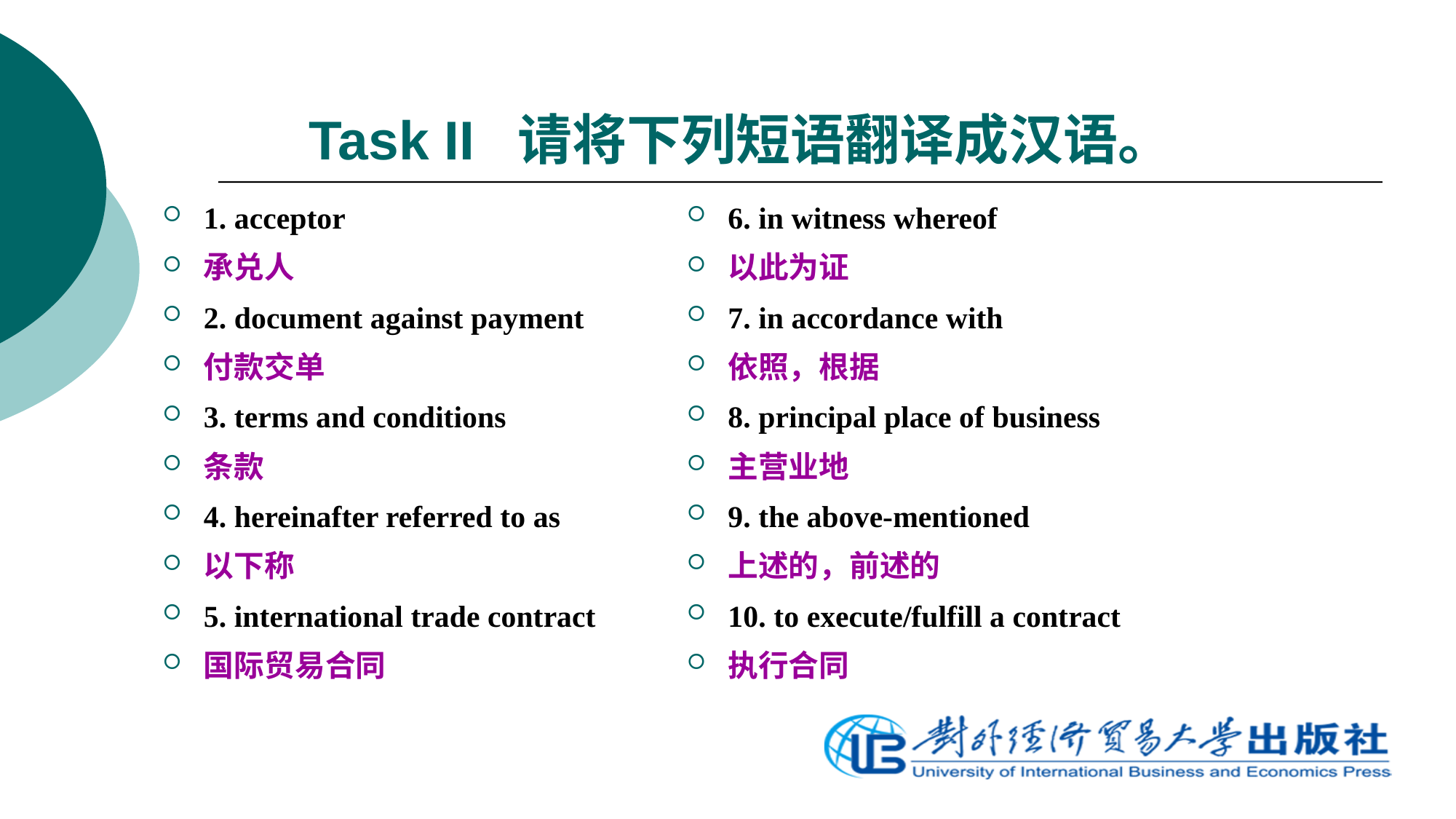

# Task II  请将下列短语翻译成汉语。
1. acceptor
承兑人
2. document against payment
付款交单
3. terms and conditions
条款
4. hereinafter referred to as
以下称
5. international trade contract
国际贸易合同
6. in witness whereof
以此为证
7. in accordance with
依照，根据
8. principal place of business
主营业地
9. the above-mentioned
上述的，前述的
10. to execute/fulfill a contract
执行合同